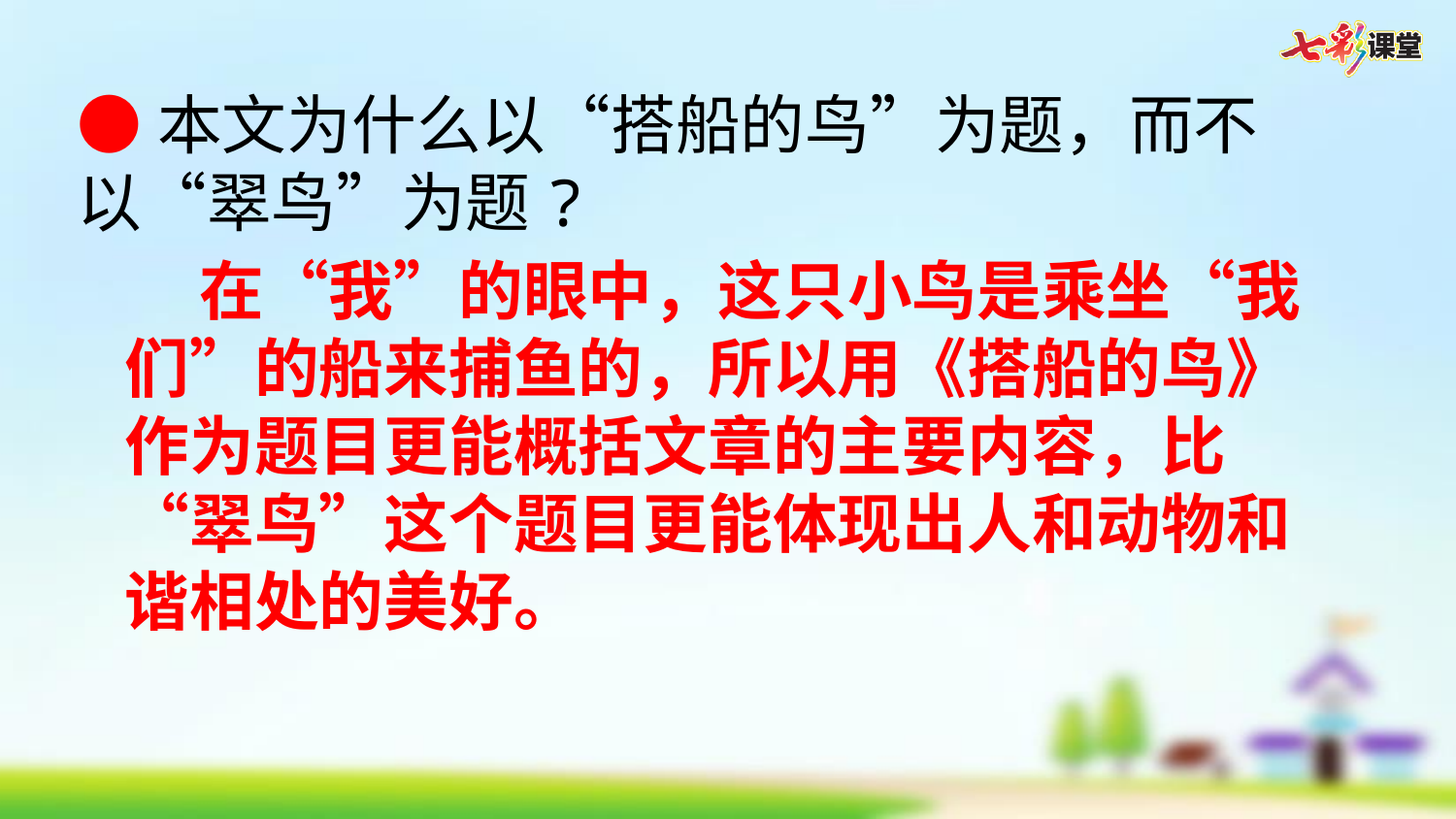

●本文为什么以“搭船的鸟”为题，而不以“翠鸟”为题?
    在“我”的眼中，这只小鸟是乘坐“我们”的船来捕鱼的，所以用《搭船的鸟》作为题目更能概括文章的主要内容，比“翠鸟”这个题目更能体现出人和动物和谐相处的美好。